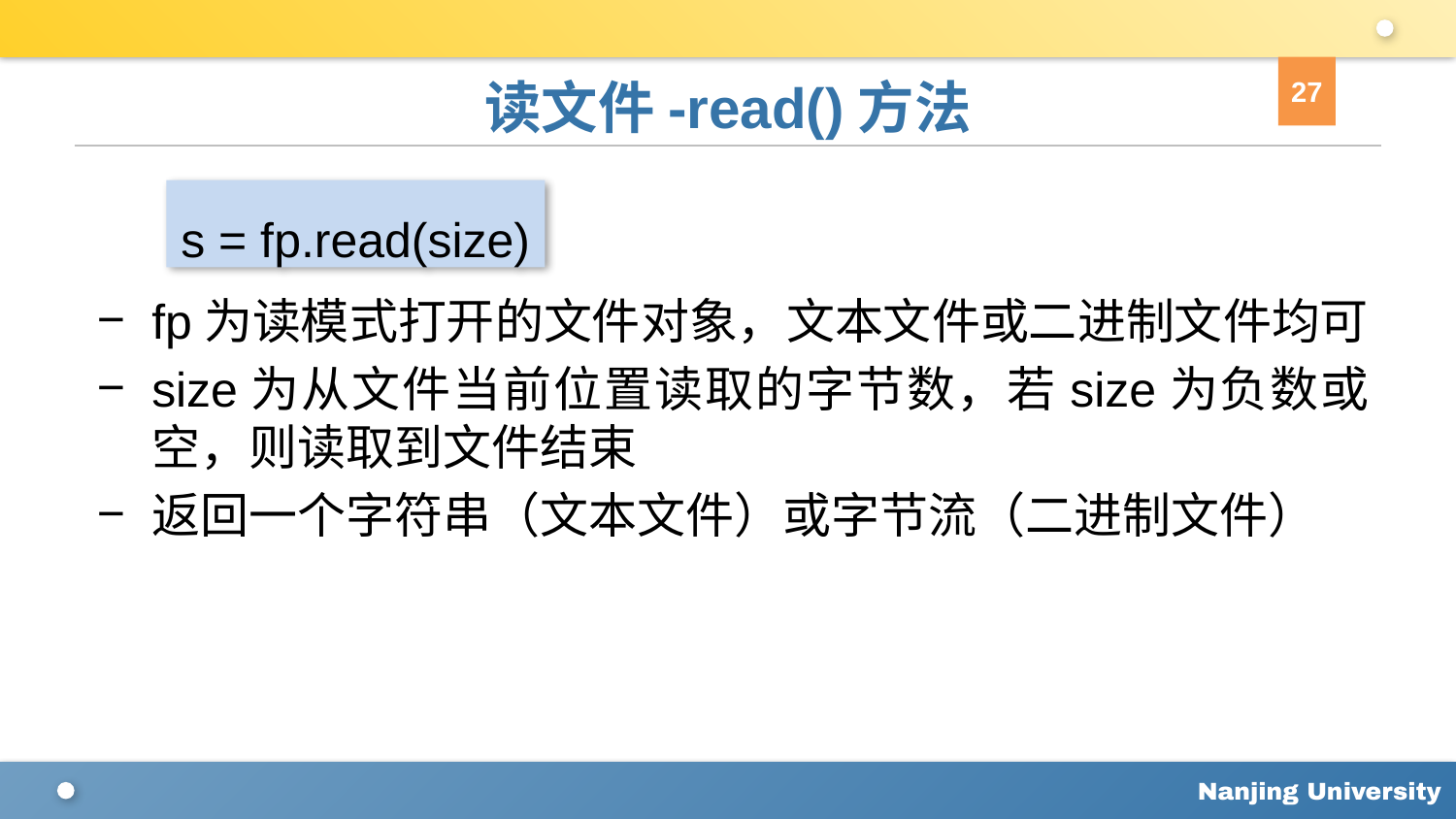

27
# 读文件-read()方法

fp为读模式打开的文件对象，文本文件或二进制文件均可
size为从文件当前位置读取的字节数，若size为负数或空，则读取到文件结束
返回一个字符串（文本文件）或字节流（二进制文件）
s = fp.read(size)